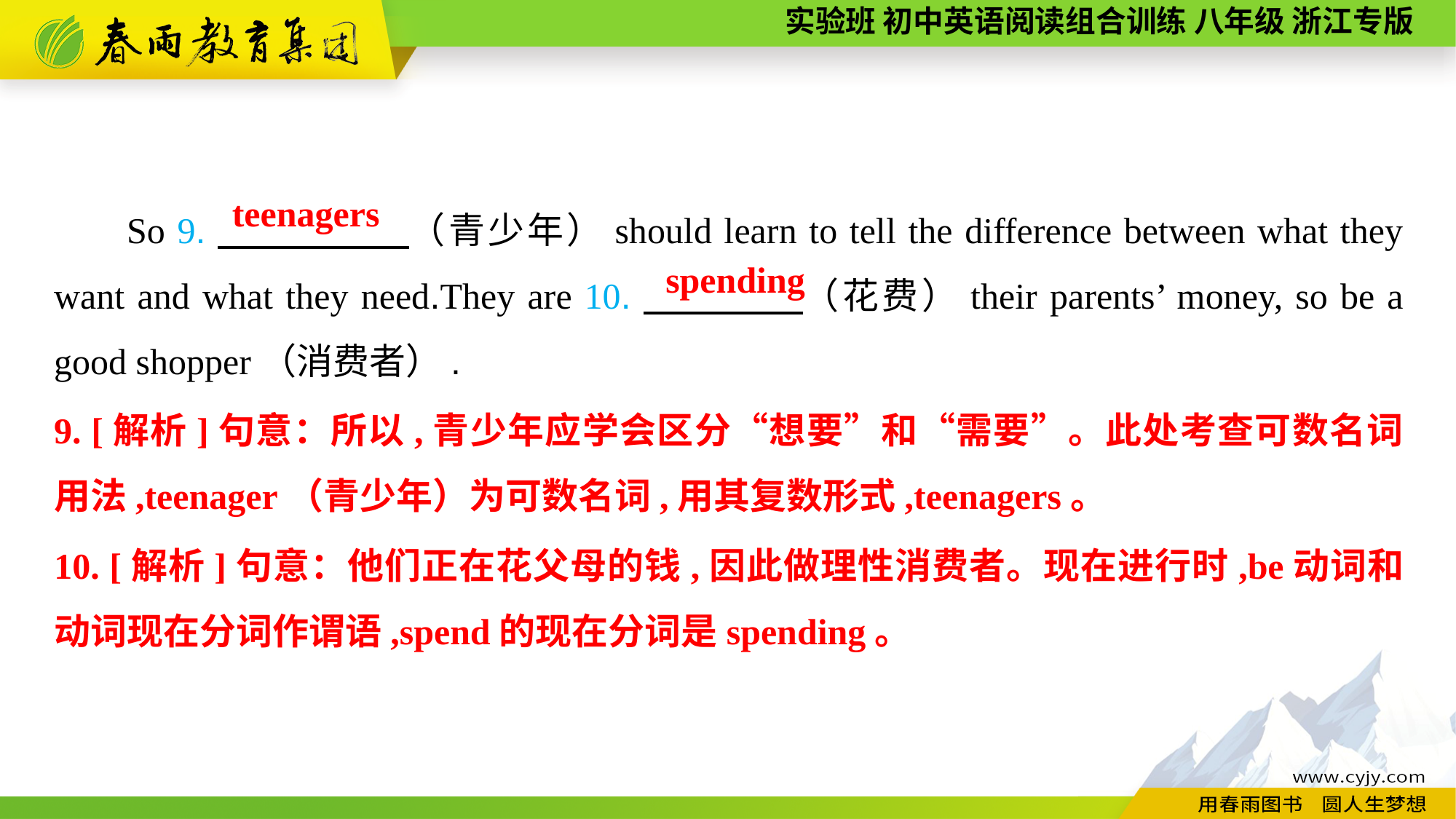

So 9.　　　   　（青少年）should learn to tell the difference between what they want and what they need.They are 10.　　　　（花费）their parents’ money, so be a good shopper（消费者）.
teenagers
spending
9. [解析]句意：所以,青少年应学会区分“想要”和“需要”。此处考查可数名词用法,teenager（青少年）为可数名词,用其复数形式,teenagers。
10. [解析]句意：他们正在花父母的钱,因此做理性消费者。现在进行时,be动词和动词现在分词作谓语,spend的现在分词是spending。